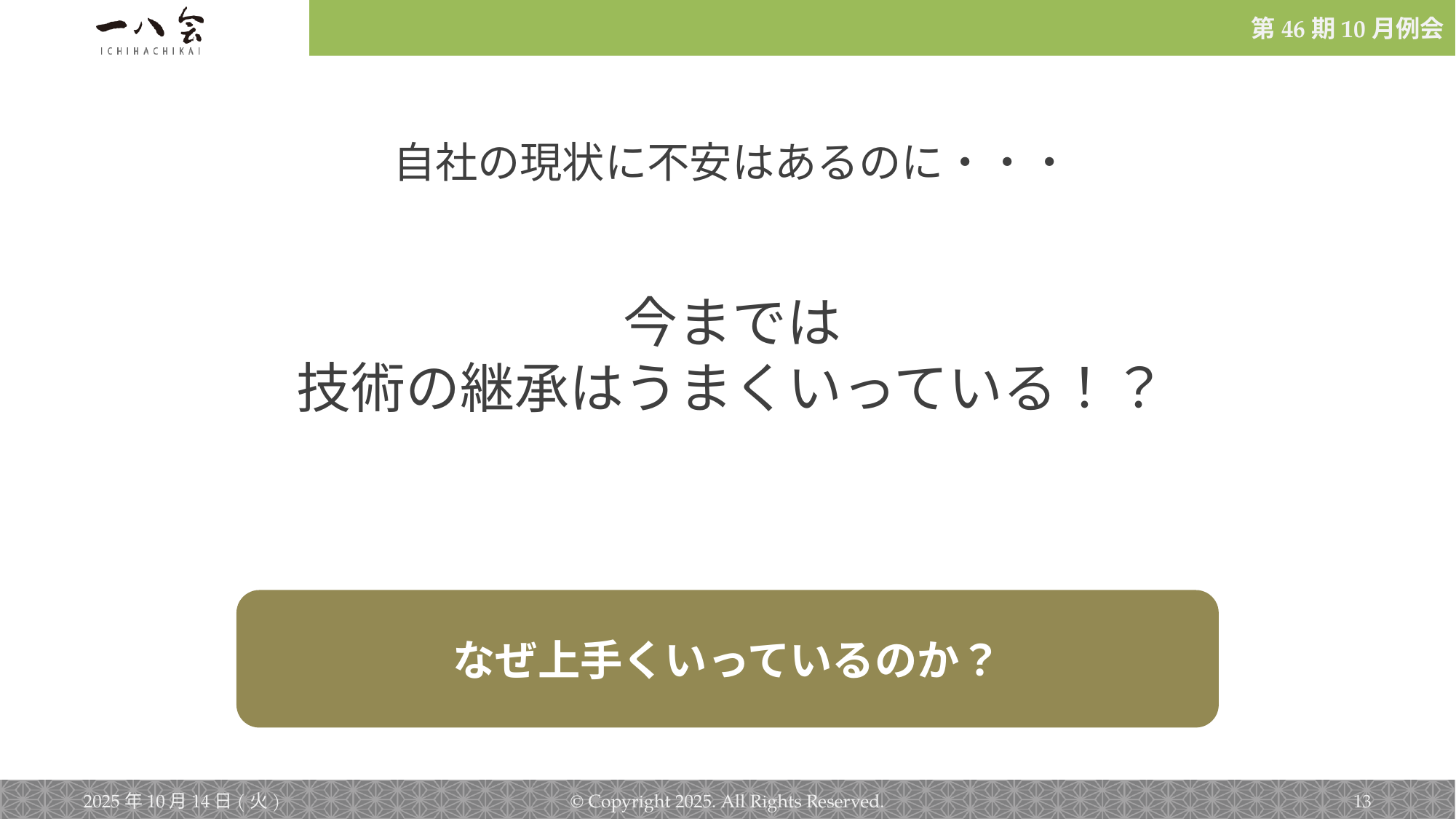

自社の現状に不安はあるのに・・・

今までは
技術の継承はうまくいっている！？
なぜ上手くいっているのか？
2025年10月14日(火)
© Copyright 2025. All Rights Reserved.
13